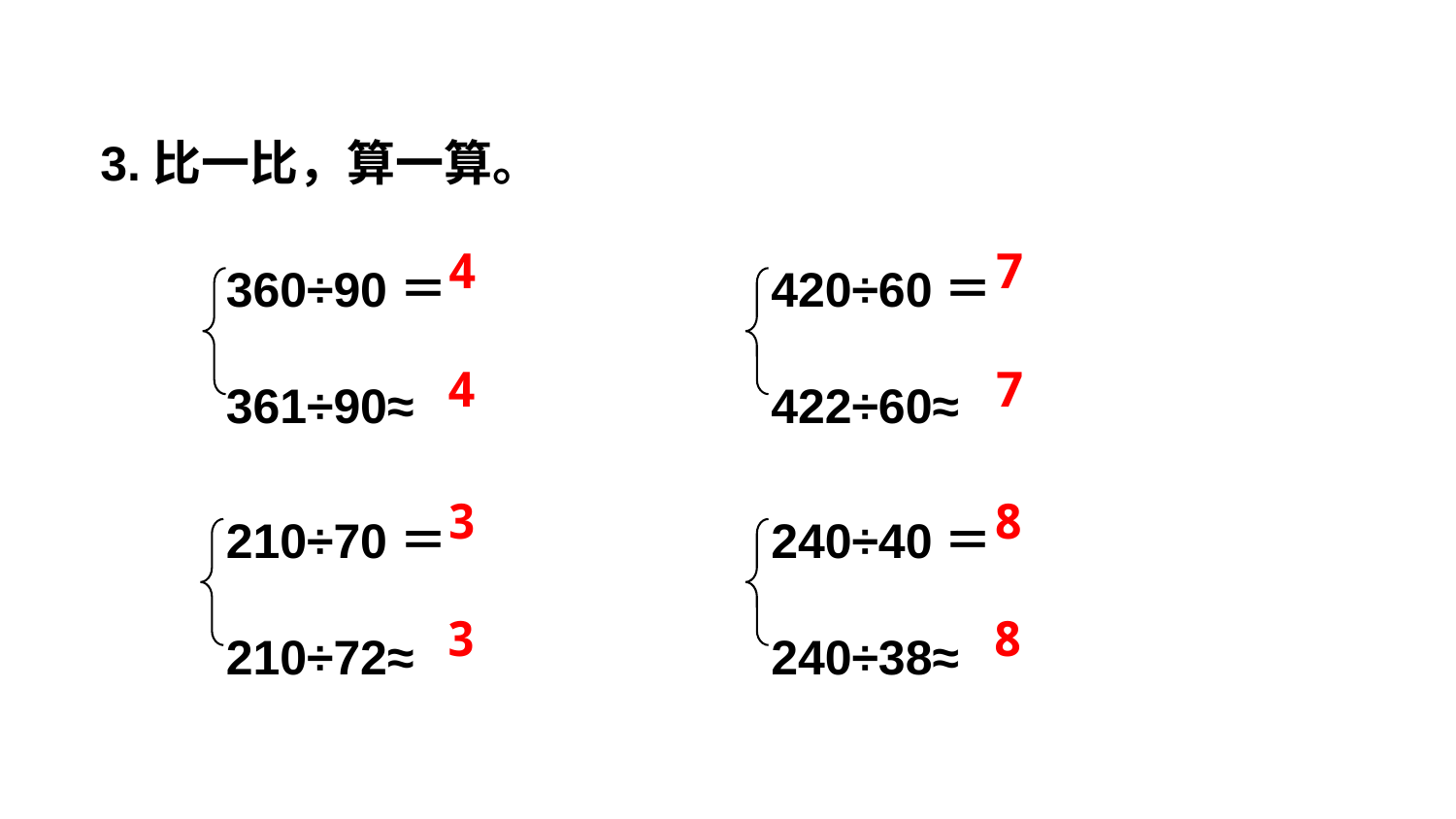

3.比一比，算一算。
360÷90＝
361÷90≈

420÷60＝
422÷60≈

4
7
4
7
210÷70＝
210÷72≈

240÷40＝
240÷38≈

3
8
3
8